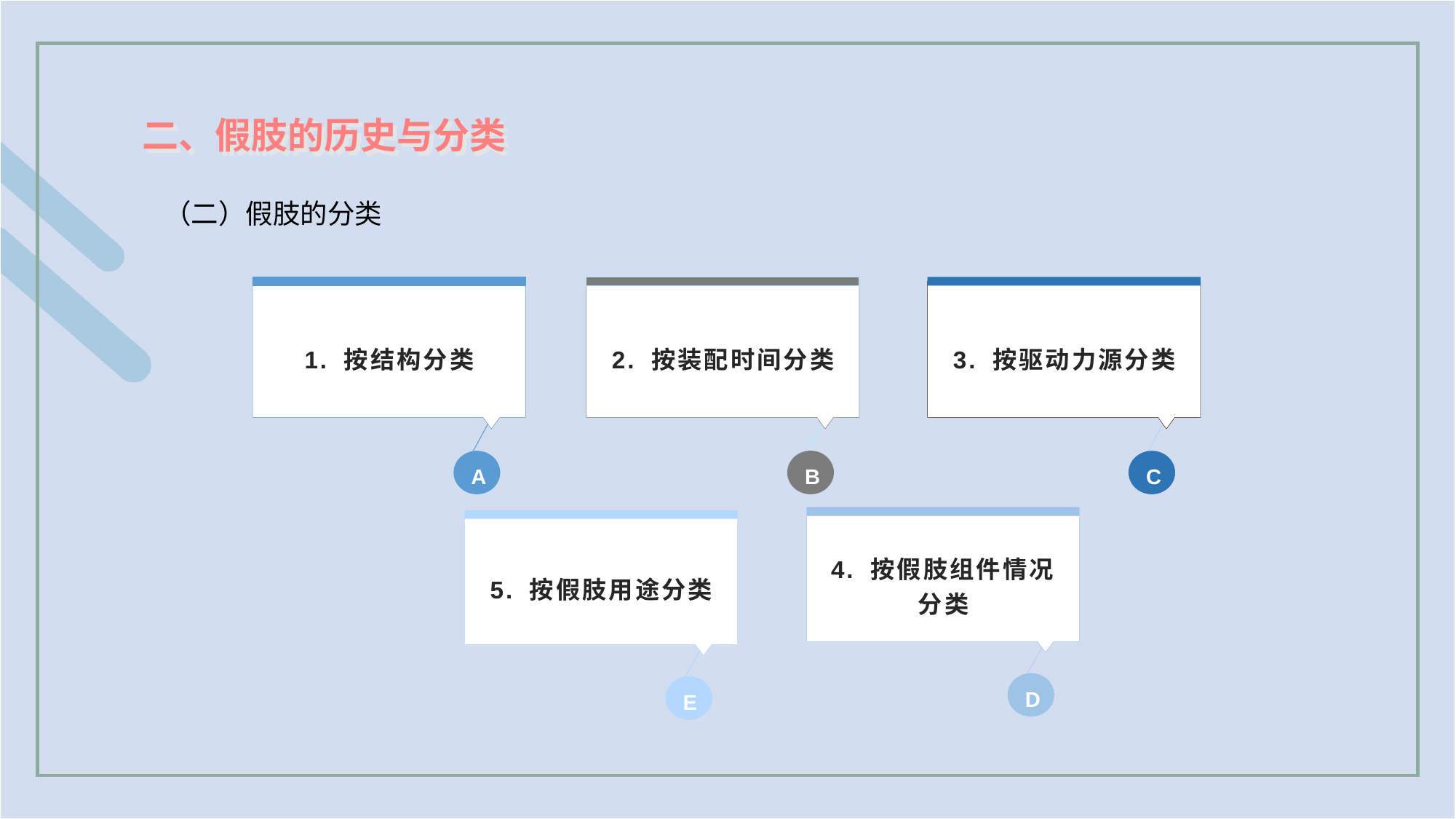

二、假肢的历史与分类
（二）假肢的分类

1. 按结构分类
A

2. 按装配时间分类
B

3. 按驱动力源分类
C

4. 按假肢组件情况分类
D

5. 按假肢用途分类
E